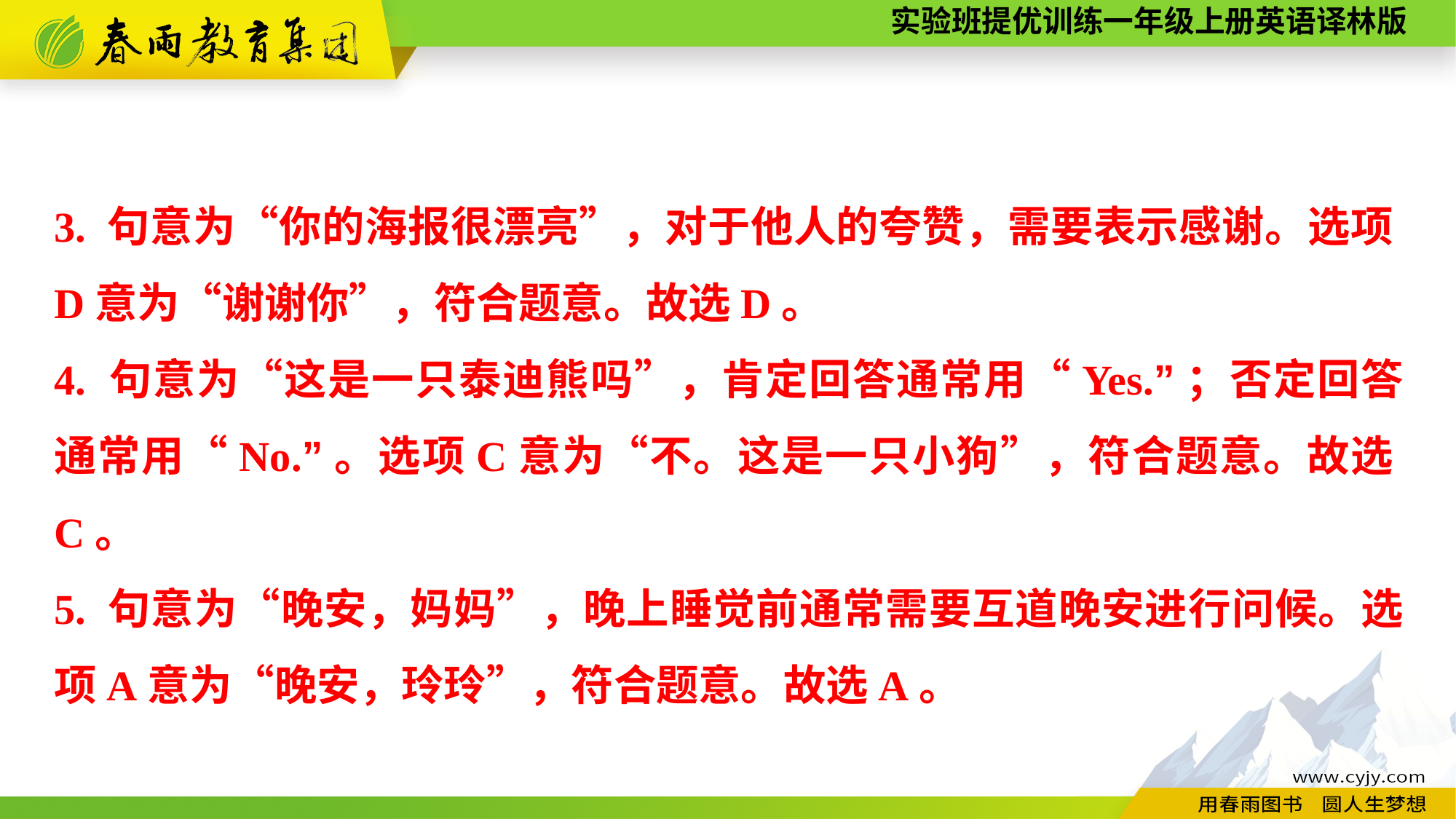

3. 句意为“你的海报很漂亮”，对于他人的夸赞，需要表示感谢。选项D意为“谢谢你”，符合题意。故选D。
4. 句意为“这是一只泰迪熊吗”，肯定回答通常用“Yes.”；否定回答通常用“No.”。选项C意为“不。这是一只小狗”，符合题意。故选C。
5. 句意为“晚安，妈妈”，晚上睡觉前通常需要互道晚安进行问候。选项A意为“晚安，玲玲”，符合题意。故选A。